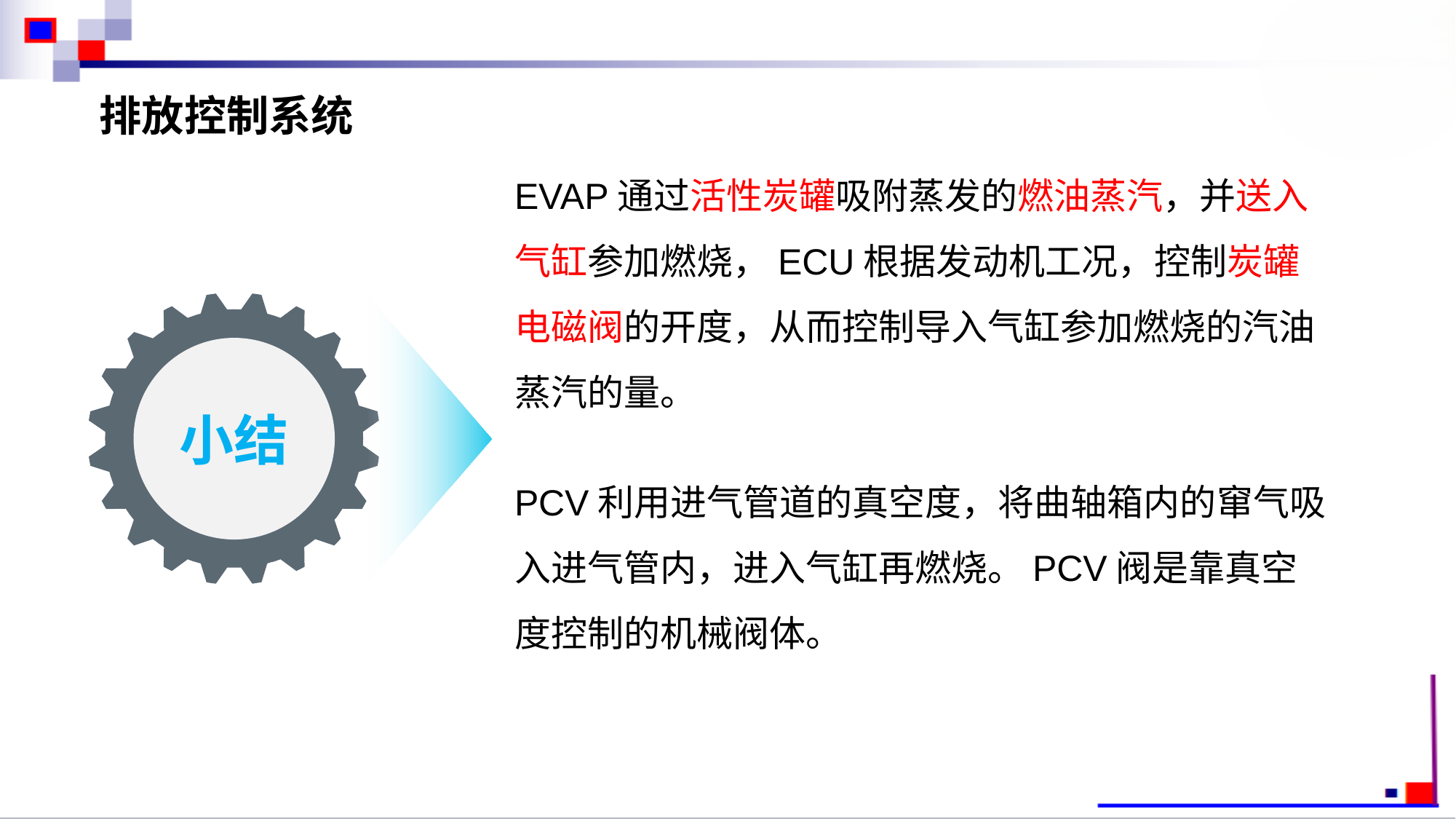

排放控制系统
EVAP通过活性炭罐吸附蒸发的燃油蒸汽，并送入气缸参加燃烧，ECU根据发动机工况，控制炭罐电磁阀的开度，从而控制导入气缸参加燃烧的汽油蒸汽的量。

小结

PCV利用进气管道的真空度，将曲轴箱内的窜气吸入进气管内，进入气缸再燃烧。PCV阀是靠真空度控制的机械阀体。